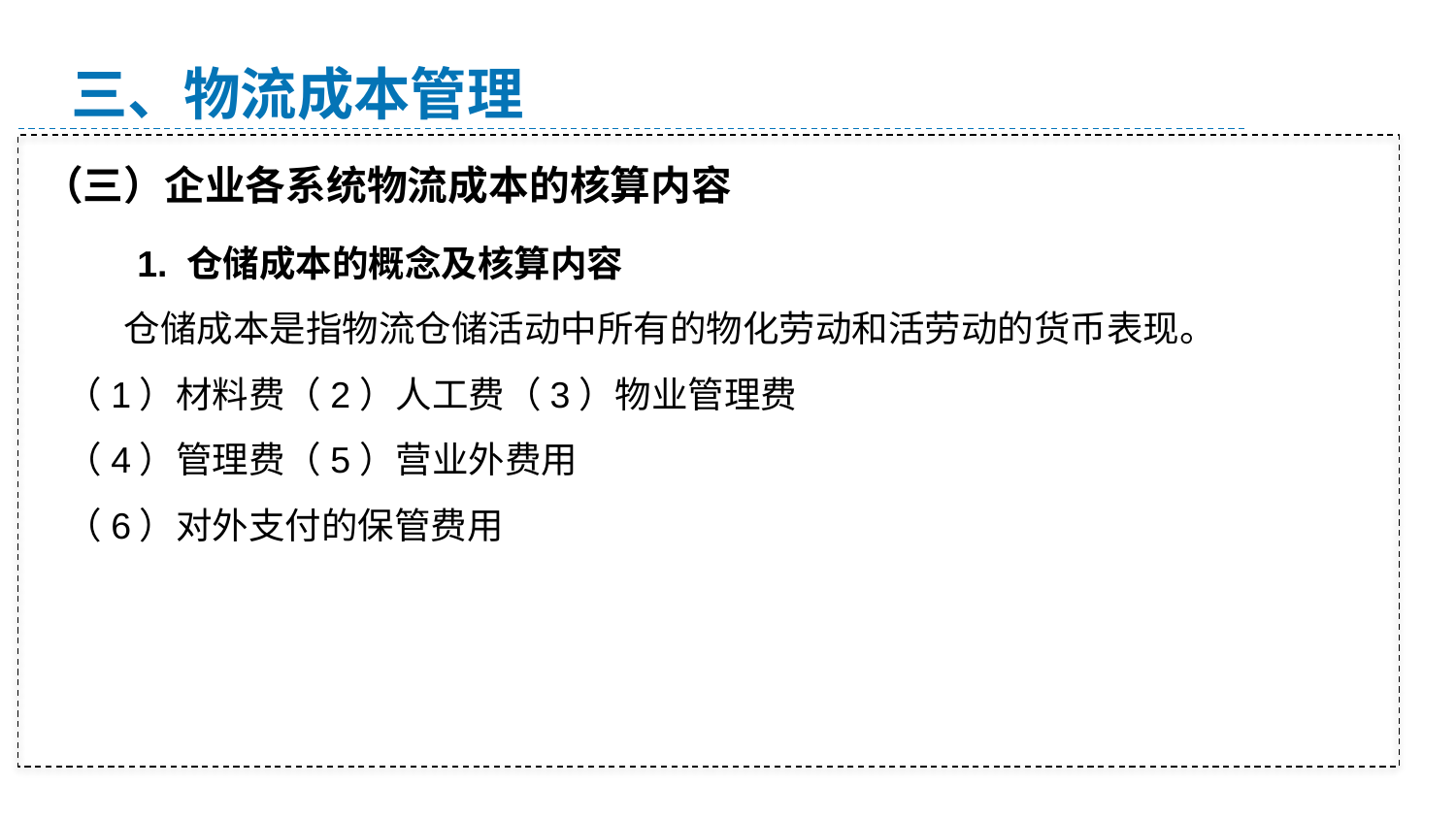

三、物流成本管理
（三）企业各系统物流成本的核算内容

       1. 仓储成本的概念及核算内容
      仓储成本是指物流仓储活动中所有的物化劳动和活劳动的货币表现。
（1）材料费（2）人工费（3）物业管理费
（4）管理费（5）营业外费用
（6）对外支付的保管费用